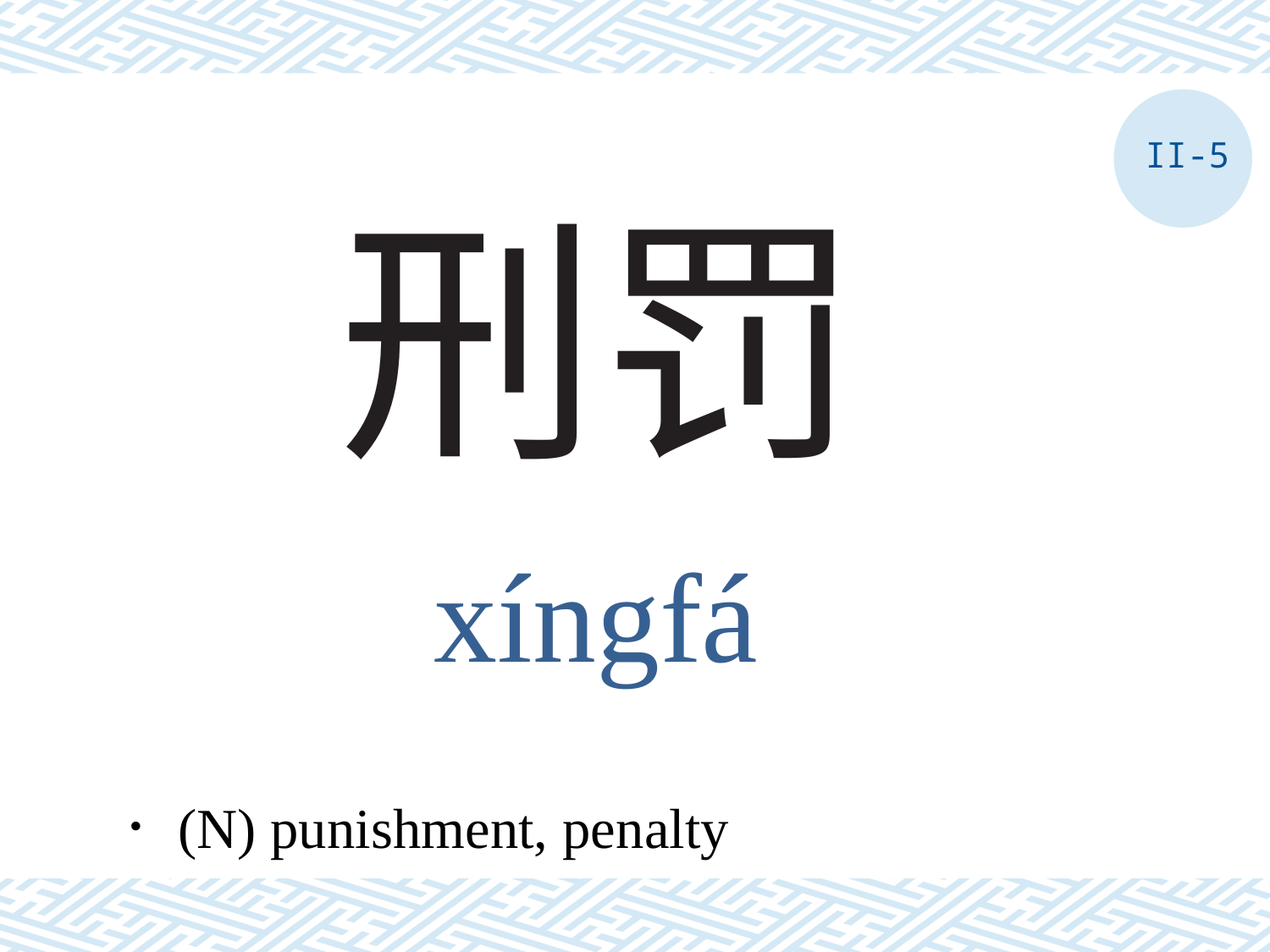

II-5

# 刑罚
xíngfá
．(N) punishment, penalty